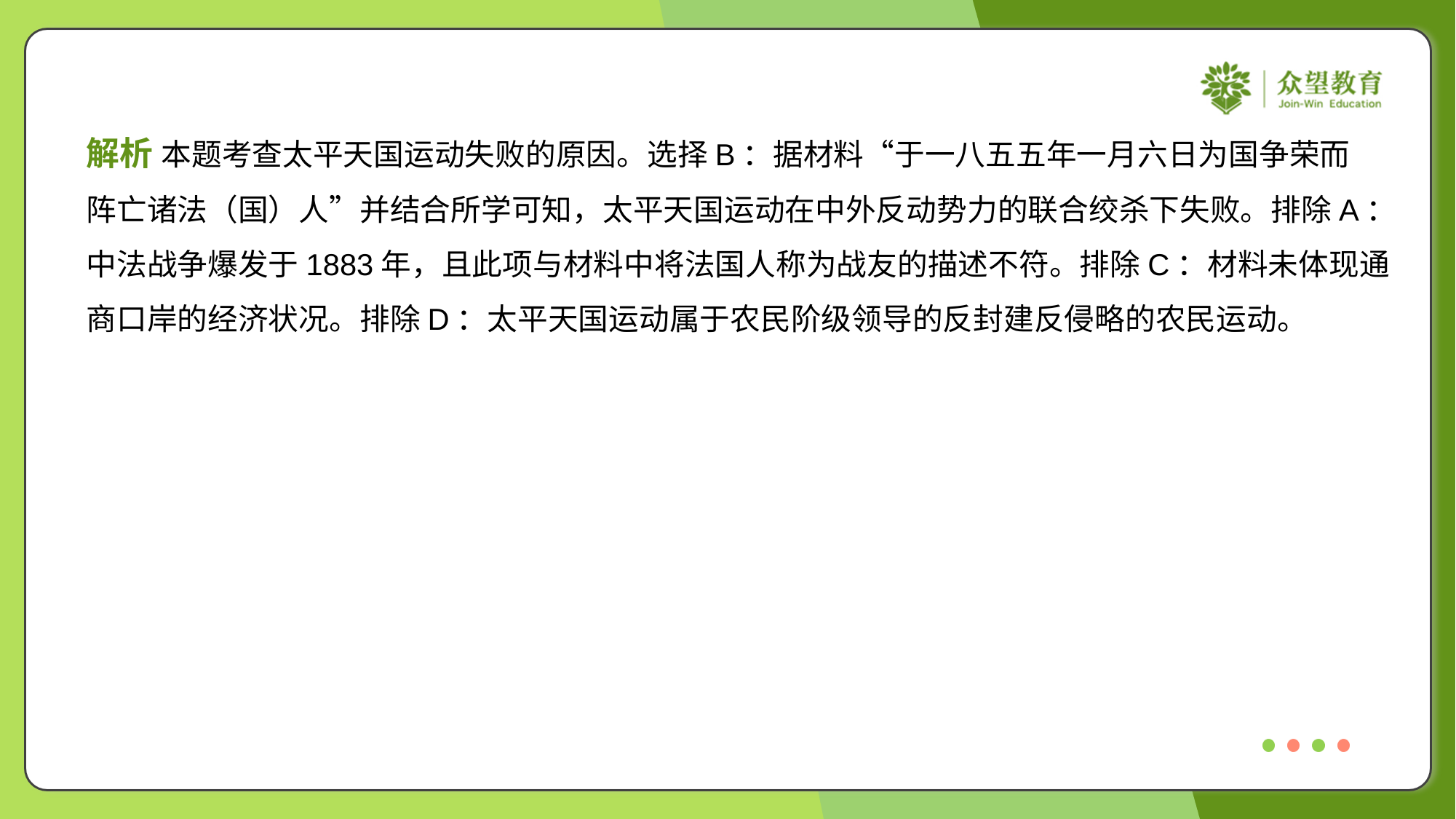

解析 本题考查太平天国运动失败的原因。选择B：据材料“于一八五五年一月六日为国争荣而
阵亡诸法（国）人”并结合所学可知，太平天国运动在中外反动势力的联合绞杀下失败。排除A：
中法战争爆发于1883年，且此项与材料中将法国人称为战友的描述不符。排除C：材料未体现通
商口岸的经济状况。排除D：太平天国运动属于农民阶级领导的反封建反侵略的农民运动。